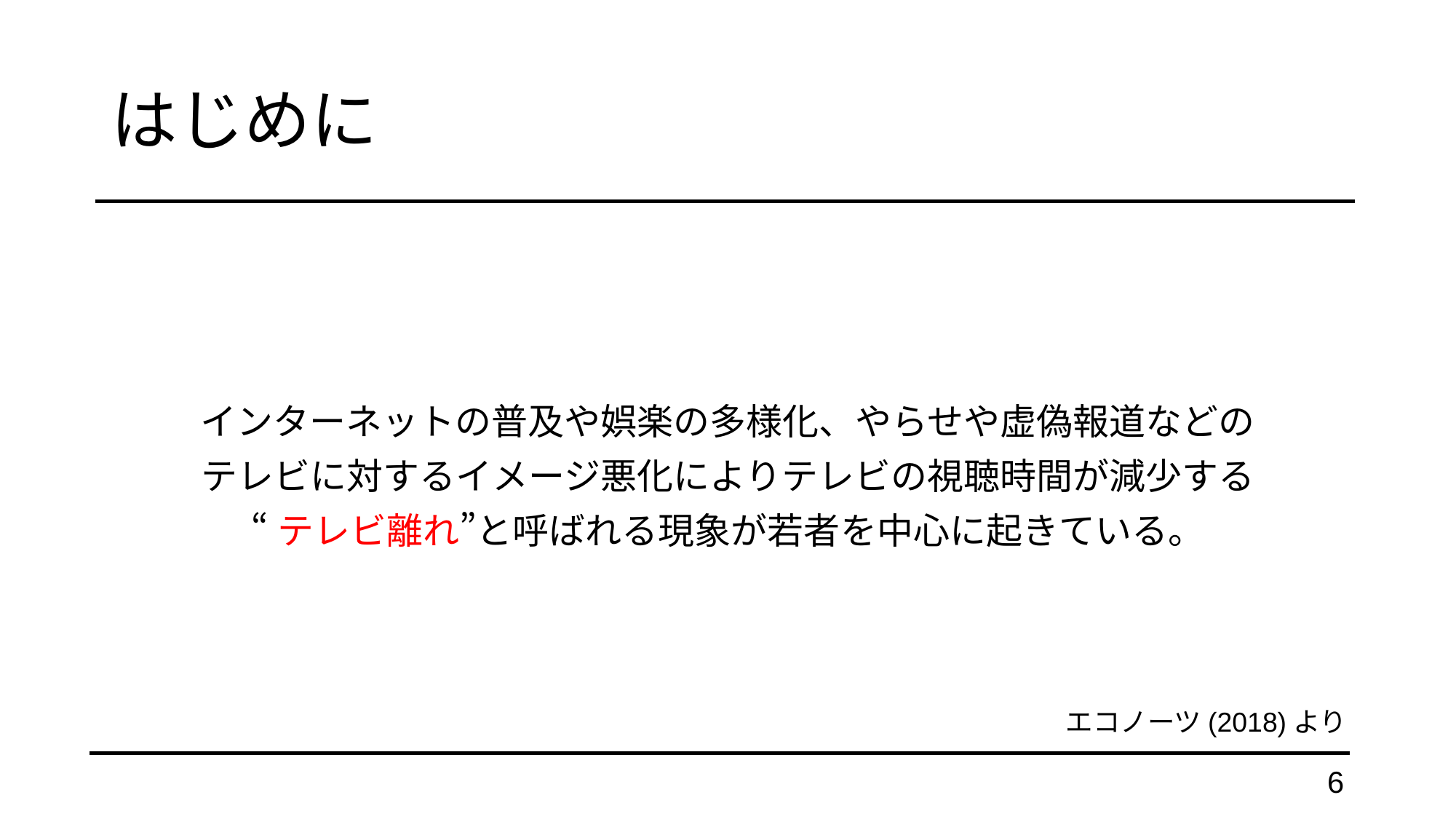

# はじめに
インターネットの普及や娯楽の多様化、やらせや虚偽報道などの
テレビに対するイメージ悪化によりテレビの視聴時間が減少する
“テレビ離れ”と呼ばれる現象が若者を中心に起きている。
エコノーツ(2018)より
6